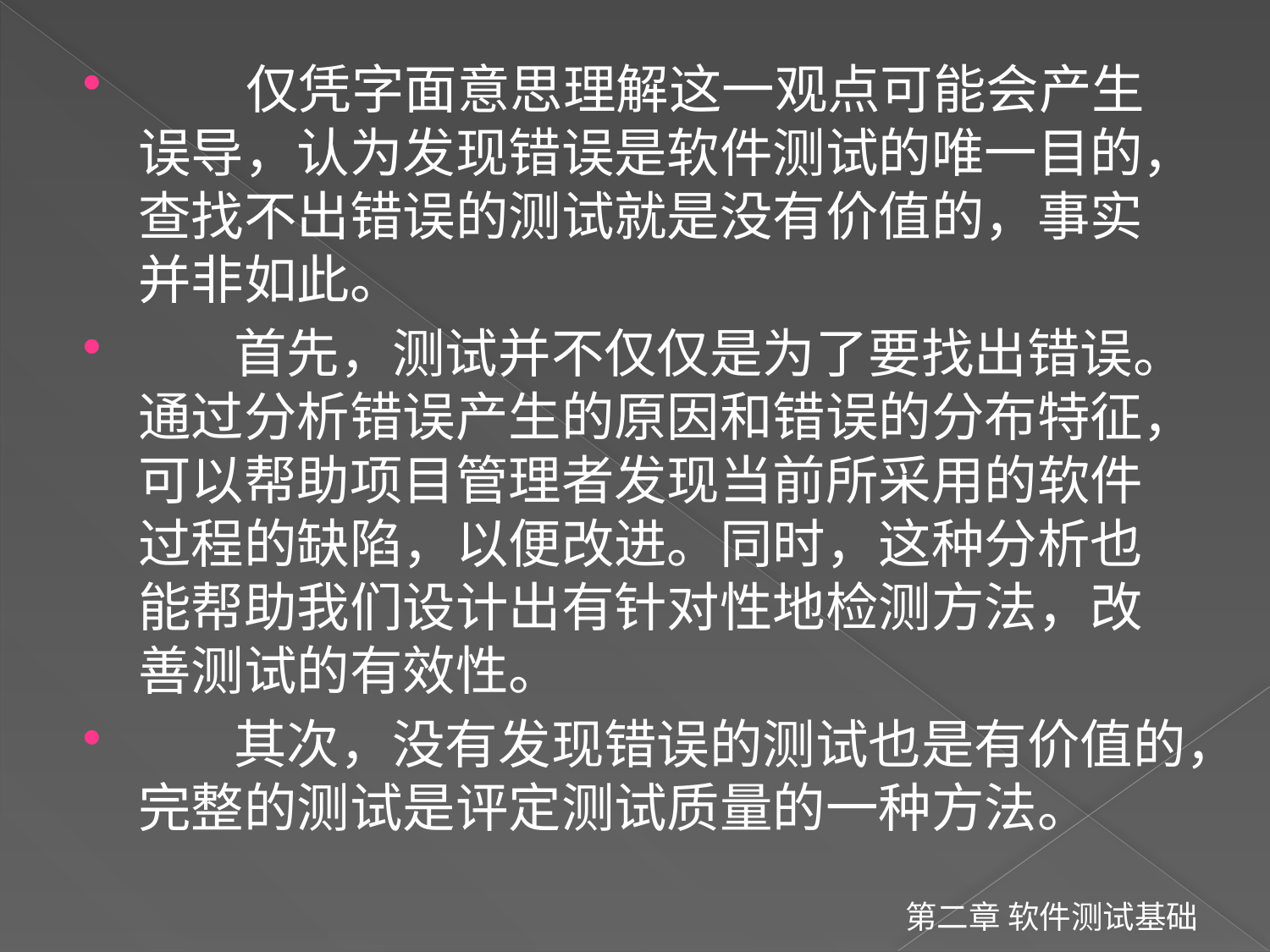

仅凭字面意思理解这一观点可能会产生误导，认为发现错误是软件测试的唯一目的，查找不出错误的测试就是没有价值的，事实并非如此。
       首先，测试并不仅仅是为了要找出错误。通过分析错误产生的原因和错误的分布特征，可以帮助项目管理者发现当前所采用的软件过程的缺陷，以便改进。同时，这种分析也能帮助我们设计出有针对性地检测方法，改善测试的有效性。
       其次，没有发现错误的测试也是有价值的，完整的测试是评定测试质量的一种方法。